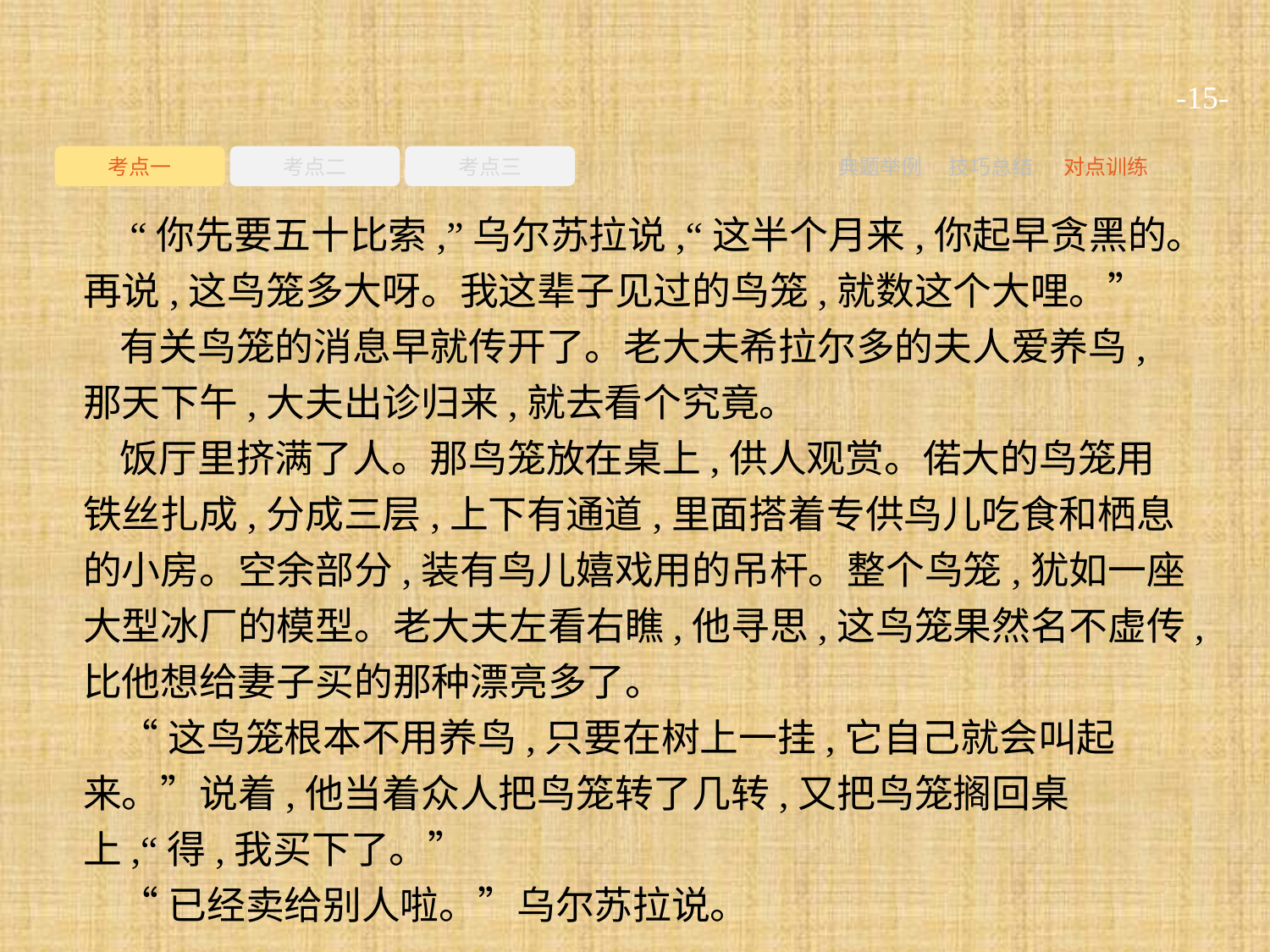

-15-
考点一
考点二
考点三
典题举例
技巧总结
对点训练
 “你先要五十比索,”乌尔苏拉说,“这半个月来,你起早贪黑的。再说,这鸟笼多大呀。我这辈子见过的鸟笼,就数这个大哩。”
有关鸟笼的消息早就传开了。老大夫希拉尔多的夫人爱养鸟,那天下午,大夫出诊归来,就去看个究竟。
饭厅里挤满了人。那鸟笼放在桌上,供人观赏。偌大的鸟笼用铁丝扎成,分成三层,上下有通道,里面搭着专供鸟儿吃食和栖息的小房。空余部分,装有鸟儿嬉戏用的吊杆。整个鸟笼,犹如一座大型冰厂的模型。老大夫左看右瞧,他寻思,这鸟笼果然名不虚传,比他想给妻子买的那种漂亮多了。
“这鸟笼根本不用养鸟,只要在树上一挂,它自己就会叫起来。”说着,他当着众人把鸟笼转了几转,又把鸟笼搁回桌上,“得,我买下了。”
“已经卖给别人啦。”乌尔苏拉说。